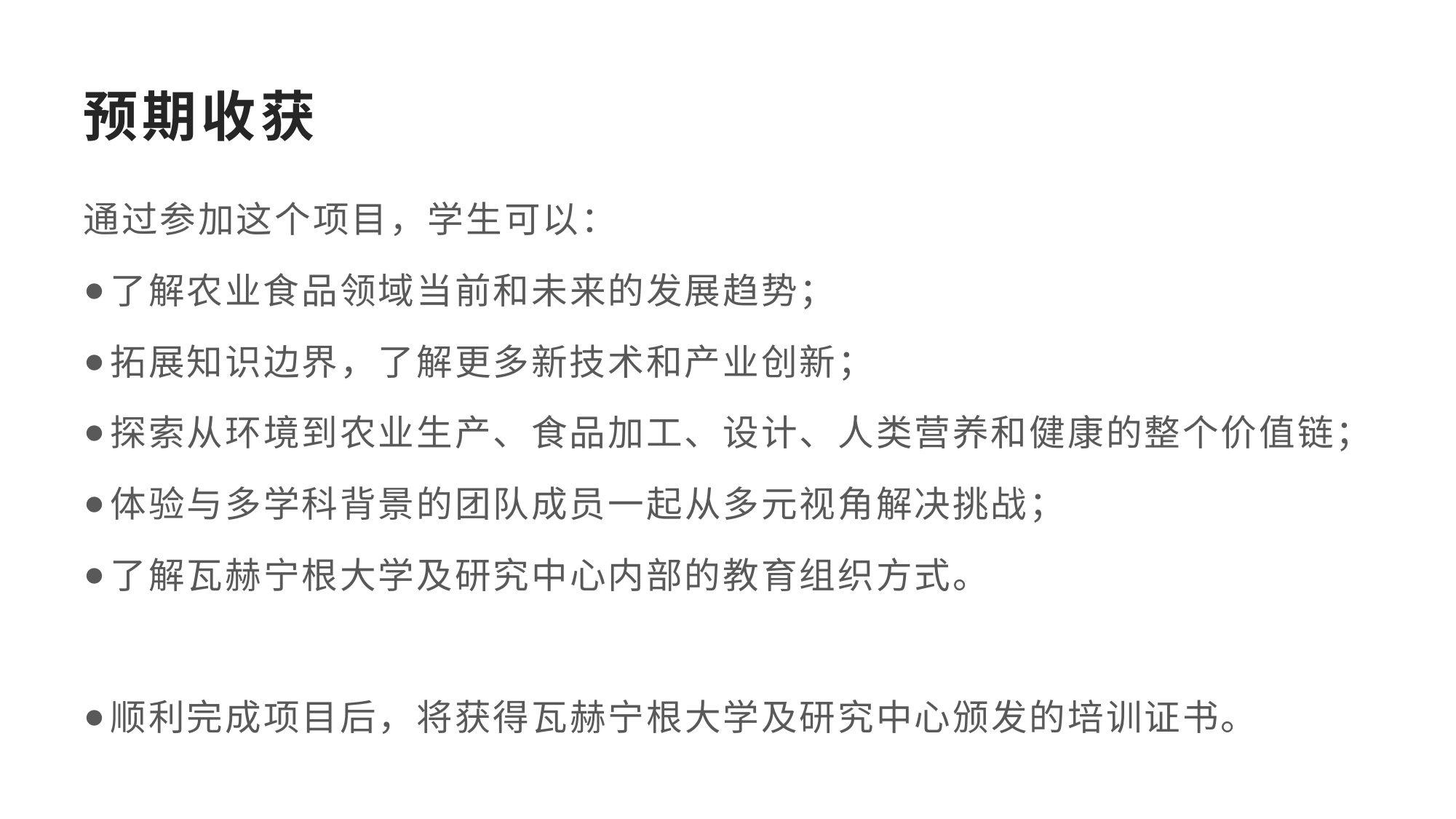

# 预期收获
通过参加这个项目，学生可以：
了解农业食品领域当前和未来的发展趋势；
拓展知识边界，了解更多新技术和产业创新；
探索从环境到农业生产、食品加工、设计、人类营养和健康的整个价值链；
体验与多学科背景的团队成员一起从多元视角解决挑战；
了解瓦赫宁根大学及研究中心内部的教育组织方式。

顺利完成项目后，将获得瓦赫宁根大学及研究中心颁发的培训证书。